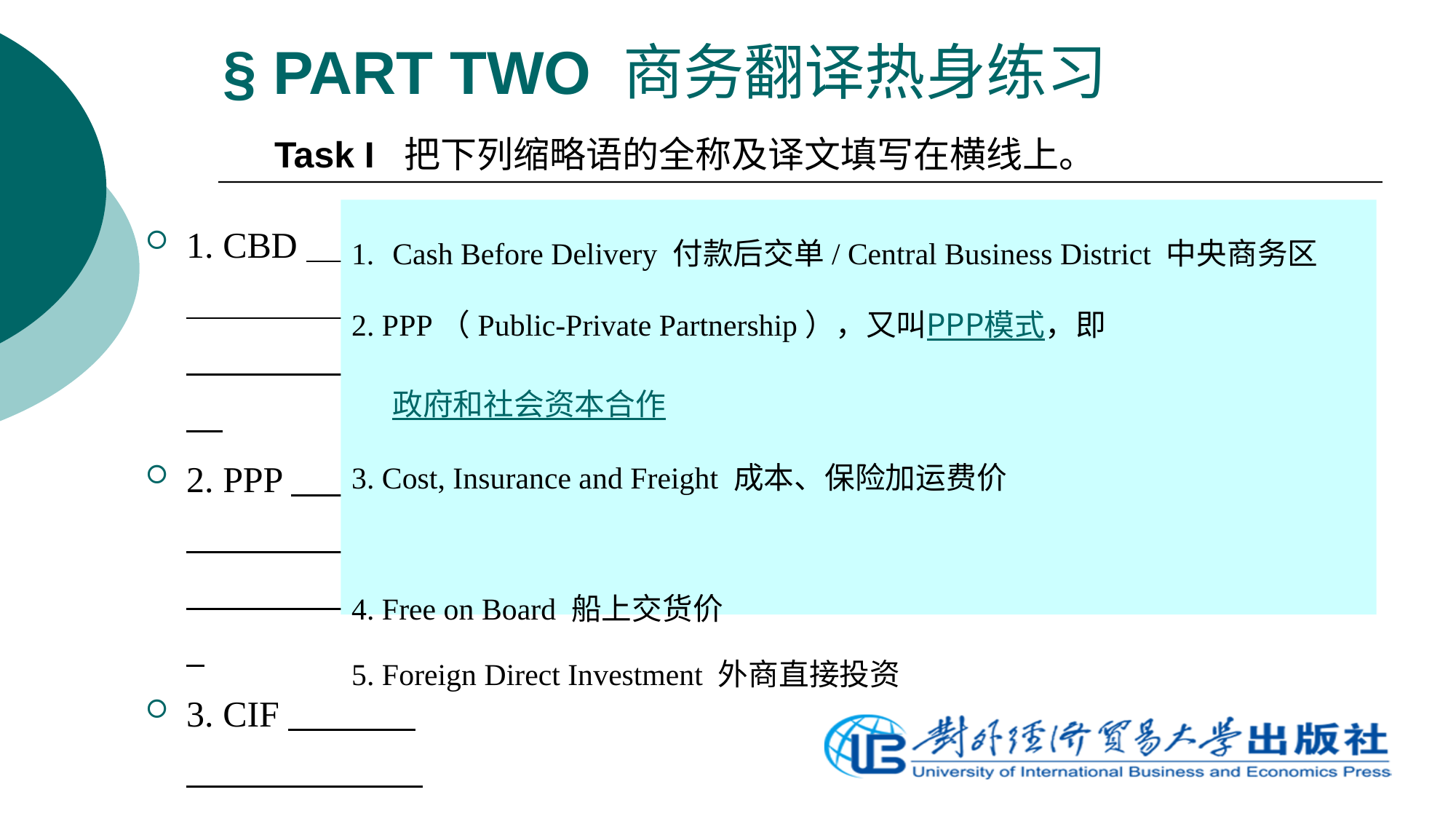

# § PART TWO 商务翻译热身练习
Task I  把下列缩略语的全称及译文填写在横线上。
Cash Before Delivery 付款后交单/ Central Business District 中央商务区
2. PPP（Public-Private Partnership），又叫PPP模式，即政府和社会资本合作
3. Cost, Insurance and Freight 成本、保险加运费价

4. Free on Board 船上交货价
5. Foreign Direct Investment 外商直接投资
1. CBD
2. PPP
3. CIF

4. FOB
5. FDI